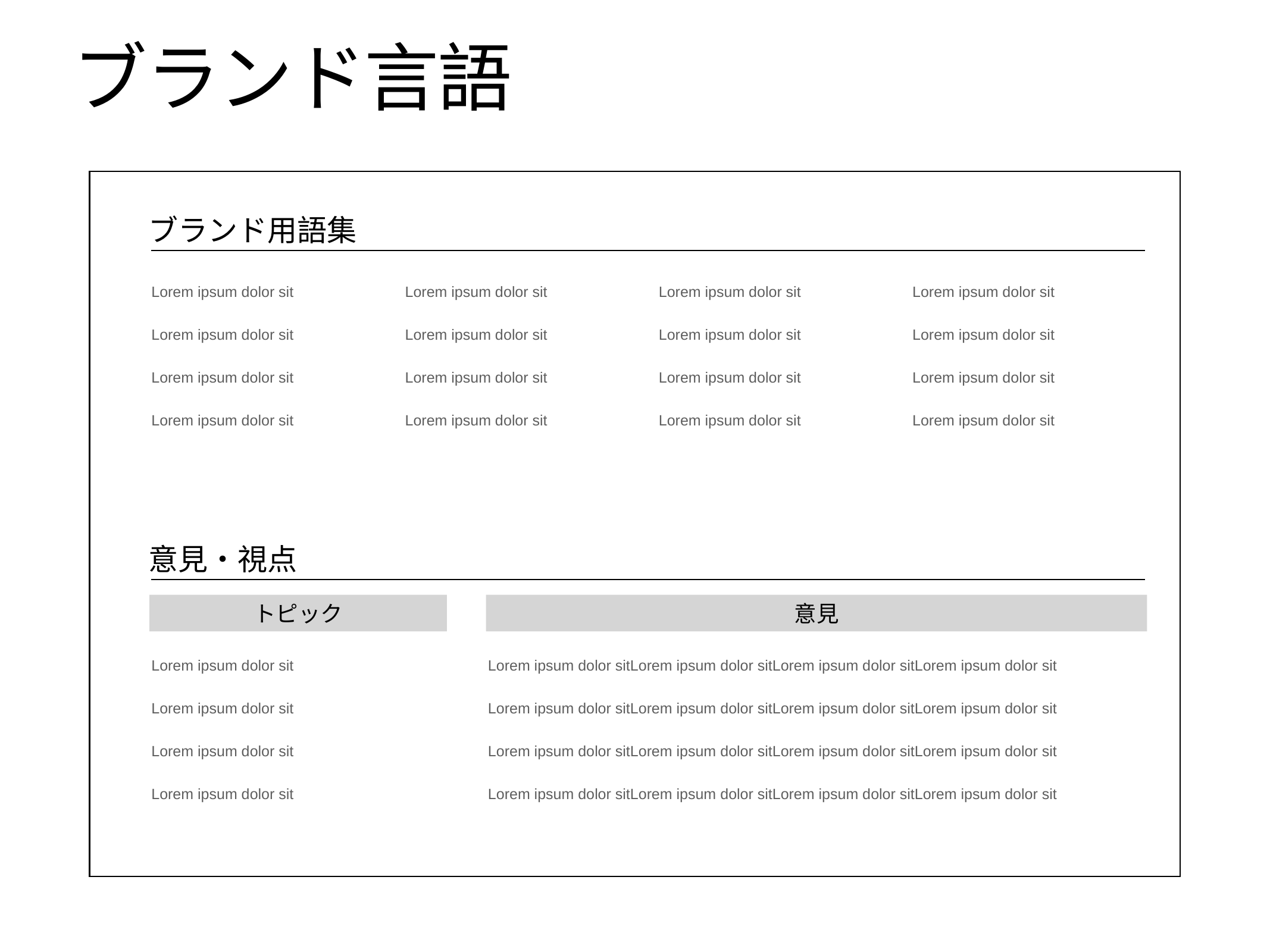

20
# ブランド言語

ブランド用語集

Lorem ipsum dolor sit

Lorem ipsum dolor sit

Lorem ipsum dolor sit

Lorem ipsum dolor sit
Lorem ipsum dolor sit

Lorem ipsum dolor sit

Lorem ipsum dolor sit

Lorem ipsum dolor sit
Lorem ipsum dolor sit

Lorem ipsum dolor sit

Lorem ipsum dolor sit

Lorem ipsum dolor sit
Lorem ipsum dolor sit

Lorem ipsum dolor sit

Lorem ipsum dolor sit

Lorem ipsum dolor sit
意見・視点

トピック
意見
Lorem ipsum dolor sit

Lorem ipsum dolor sit

Lorem ipsum dolor sit

Lorem ipsum dolor sit
Lorem ipsum dolor sitLorem ipsum dolor sitLorem ipsum dolor sitLorem ipsum dolor sit

Lorem ipsum dolor sitLorem ipsum dolor sitLorem ipsum dolor sitLorem ipsum dolor sit

Lorem ipsum dolor sitLorem ipsum dolor sitLorem ipsum dolor sitLorem ipsum dolor sit

Lorem ipsum dolor sitLorem ipsum dolor sitLorem ipsum dolor sitLorem ipsum dolor sit